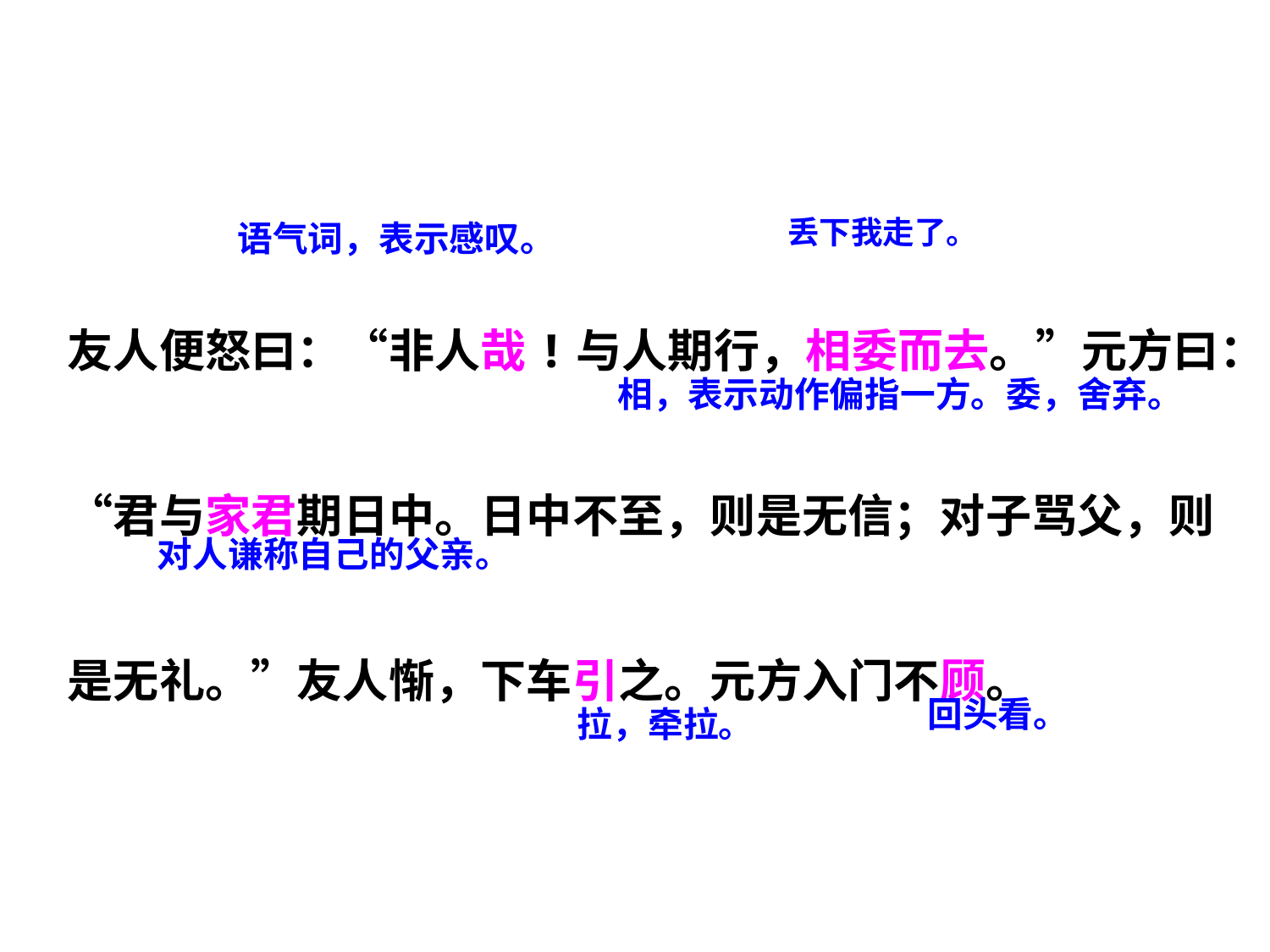

友人便怒曰：“非人哉!与人期行，相委而去。”元方曰：“君与家君期日中。日中不至，则是无信；对子骂父，则是无礼。”友人惭，下车引之。元方入门不顾。
丢下我走了。
语气词，表示感叹。
相，表示动作偏指一方。委，舍弃。
对人谦称自己的父亲。
回头看。
拉，牵拉。